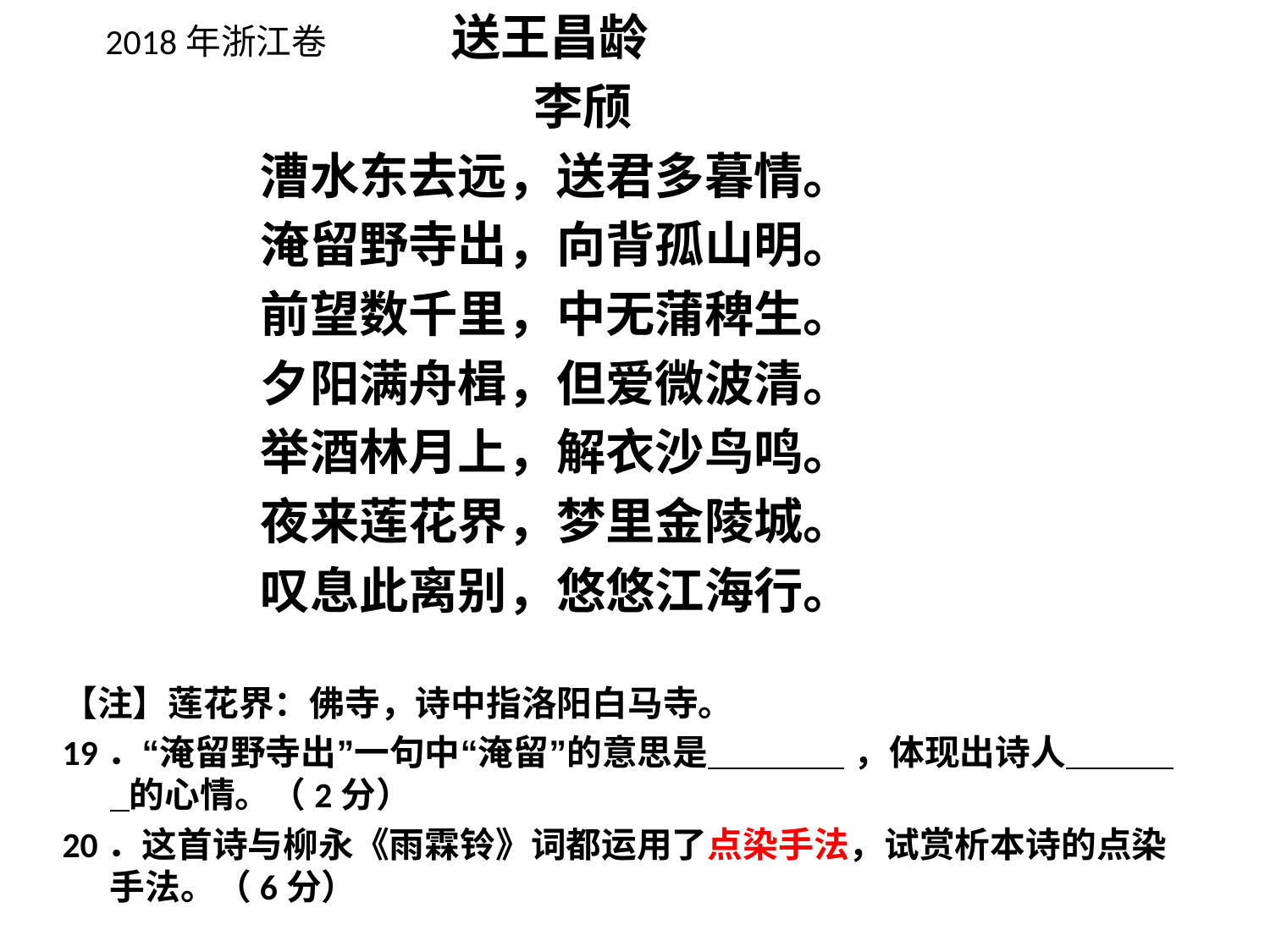

# 2018年浙江卷
             送王昌龄
                   李颀
漕水东去远，送君多暮情。
淹留野寺出，向背孤山明。
前望数千里，中无蒲稗生。
夕阳满舟楫，但爱微波清。
举酒林月上，解衣沙鸟鸣。
夜来莲花界，梦里金陵城。
叹息此离别，悠悠江海行。

【注】莲花界：佛寺，诗中指洛阳白马寺。
19．“淹留野寺出”一句中“淹留”的意思是               ，体现出诗人              的心情。（2分）
20．这首诗与柳永《雨霖铃》词都运用了点染手法，试赏析本诗的点染手法。（6分）